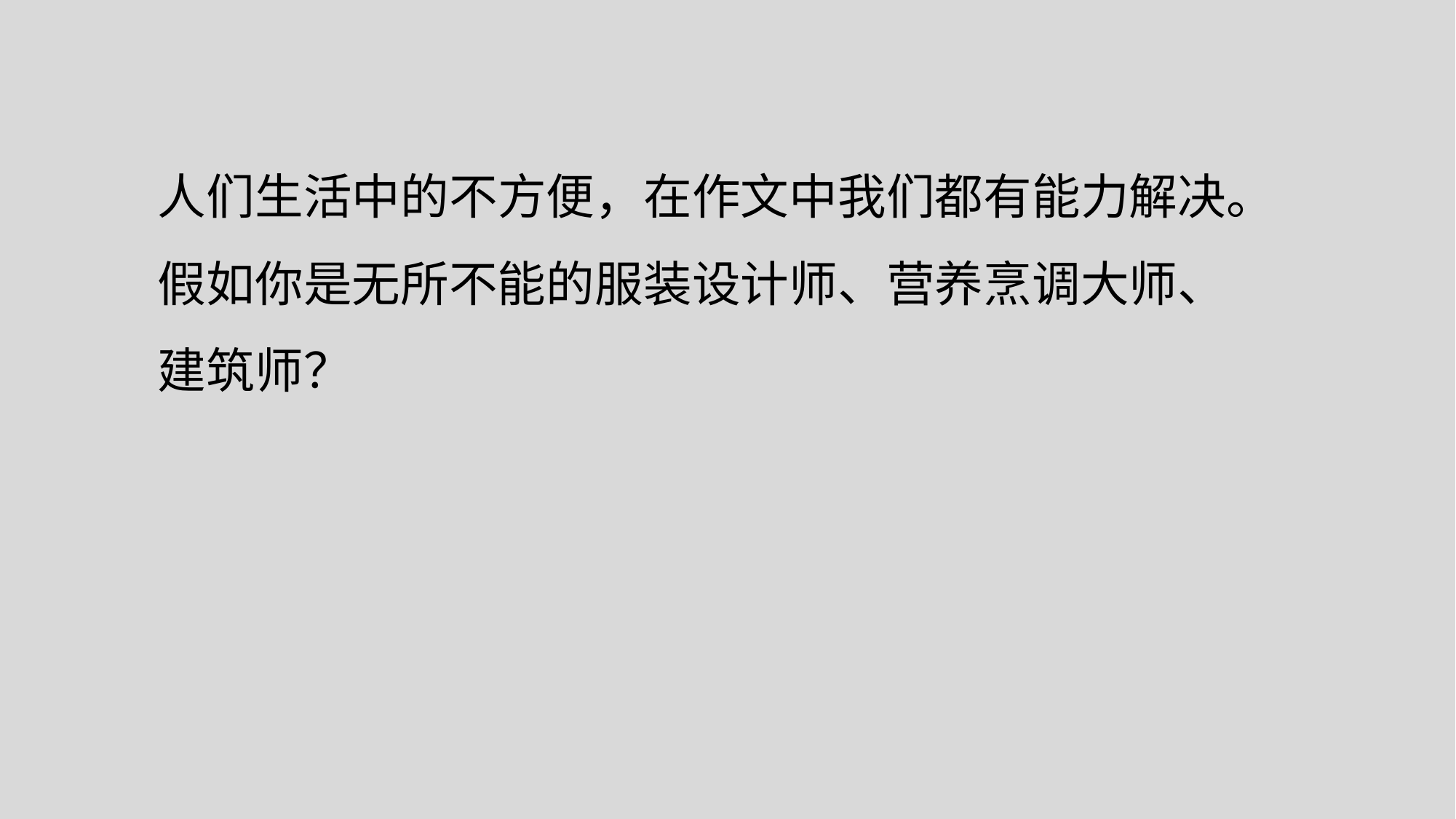

人们生活中的不方便，在作文中我们都有能力解决。假如你是无所不能的服装设计师、营养烹调大师、建筑师？